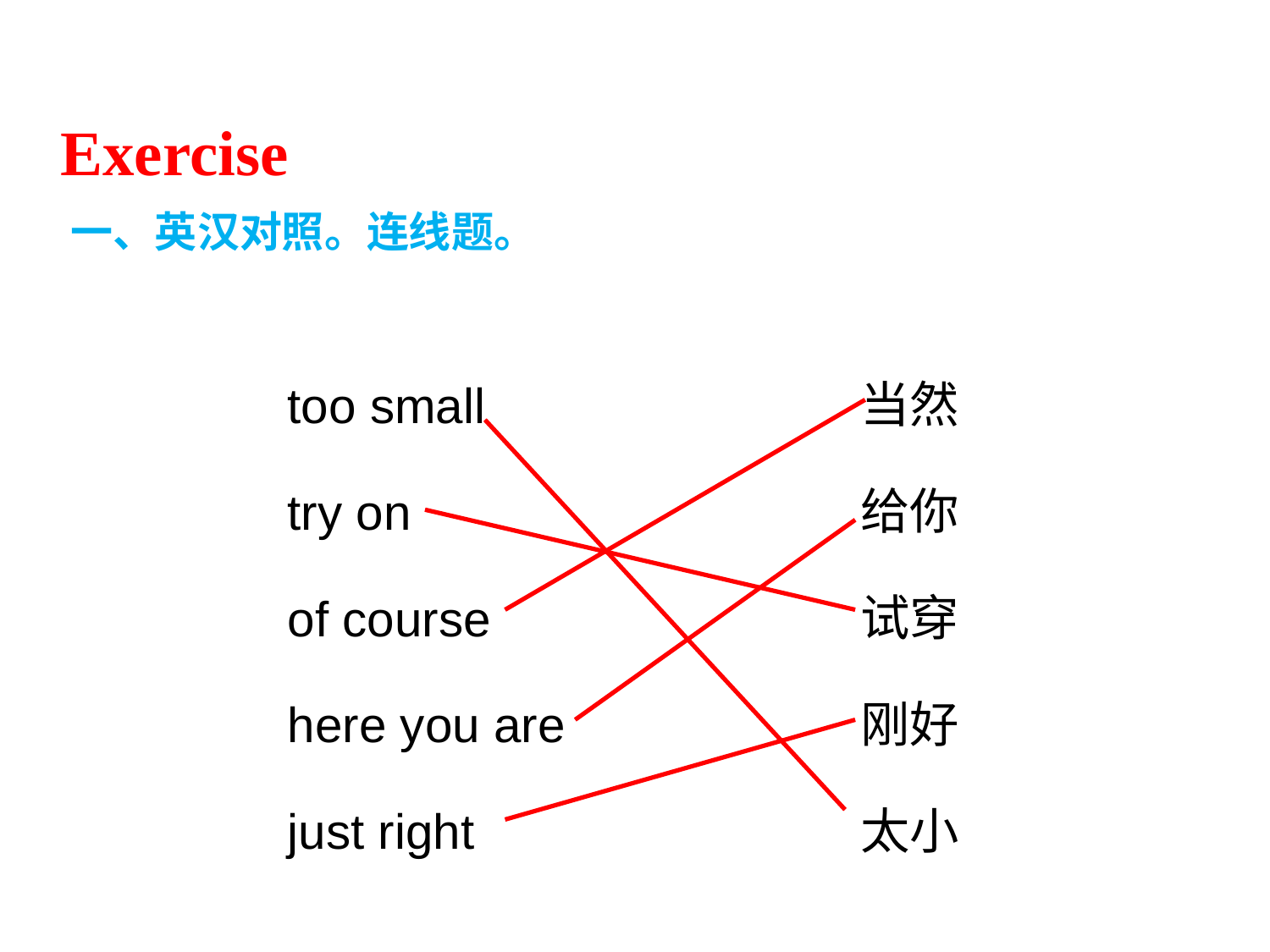

Exercise
一、英汉对照。连线题。
当然
给你
试穿
刚好
太小
too small
try on
of course
here you are
just right